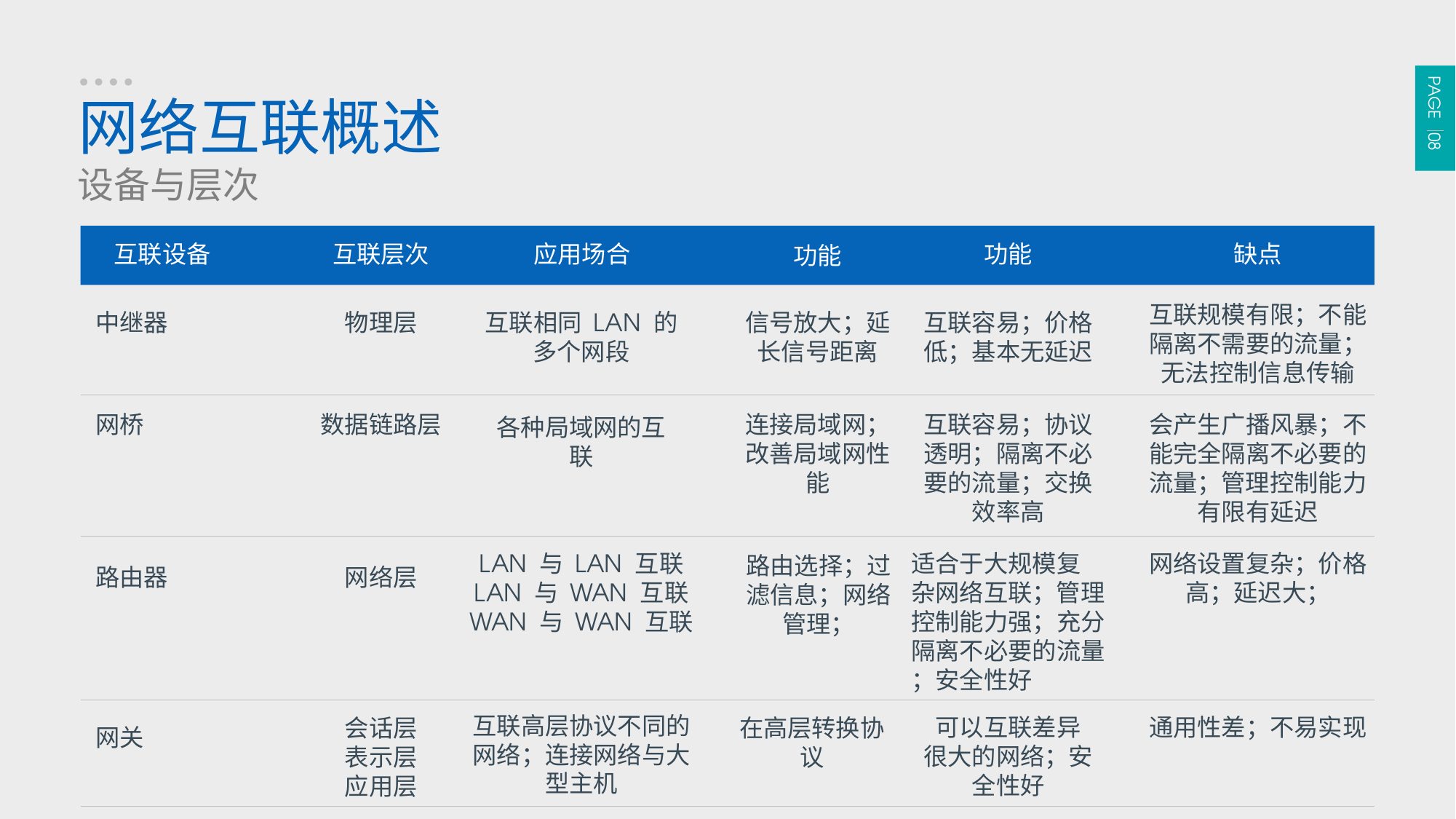

PAGE   08
网络互联概述
设备与层次

功能
互联设备
互联层次
应用场合
缺点
功能
互联规模有限；不能
隔离不需要的流量；
无法控制信息传输
中继器
物理层
信号放大；延
长信号距离
互联容易；价格
低；基本无延迟
互联相同 LAN 的
多个网段
网桥
数据链路层
互联容易；协议
透明；隔离不必
要的流量；交换
效率高
会产生广播风暴；不
能完全隔离不必要的
流量；管理控制能力
有限有延迟
连接局域网；
改善局域网性
能
各种局域网的互
联
LAN 与 LAN 互联
LAN 与 WAN 互联
WAN 与 WAN 互联
网络设置复杂；价格
高；延迟大；
适合于大规模复
杂网络互联；管理
控制能力强；充分
隔离不必要的流量
；安全性好
路由选择；过
滤信息；网络
管理；
路由器
网络层
互联高层协议不同的
网络；连接网络与大
型主机
可以互联差异
很大的网络；安
全性好
通用性差；不易实现
在高层转换协
议
会话层
表示层
应用层
网关